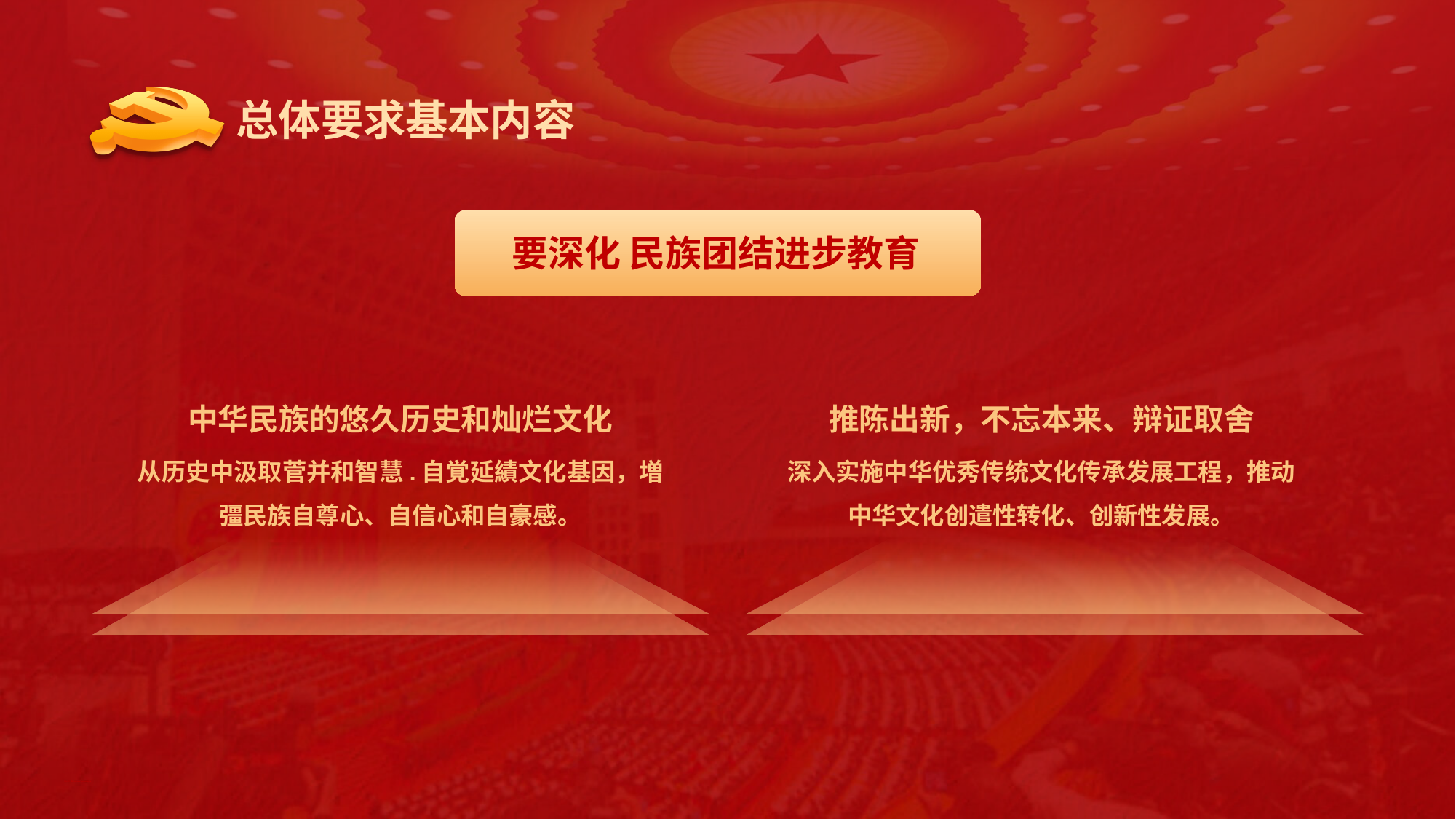

总体要求基本内容

要深化 民族团结进步教育
中华民族的悠久历史和灿烂文化
从历史中汲取菅并和智慧.自覚延績文化基因，増彊民族自尊心、自信心和自豪感。

推陈出新，不忘本来、辩证取舍
深入实施中华优秀传统文化传承发展工程，推动中华文化创遣性转化、创新性发展。

行业PPT模板http://www.1ppt.com/hangye/